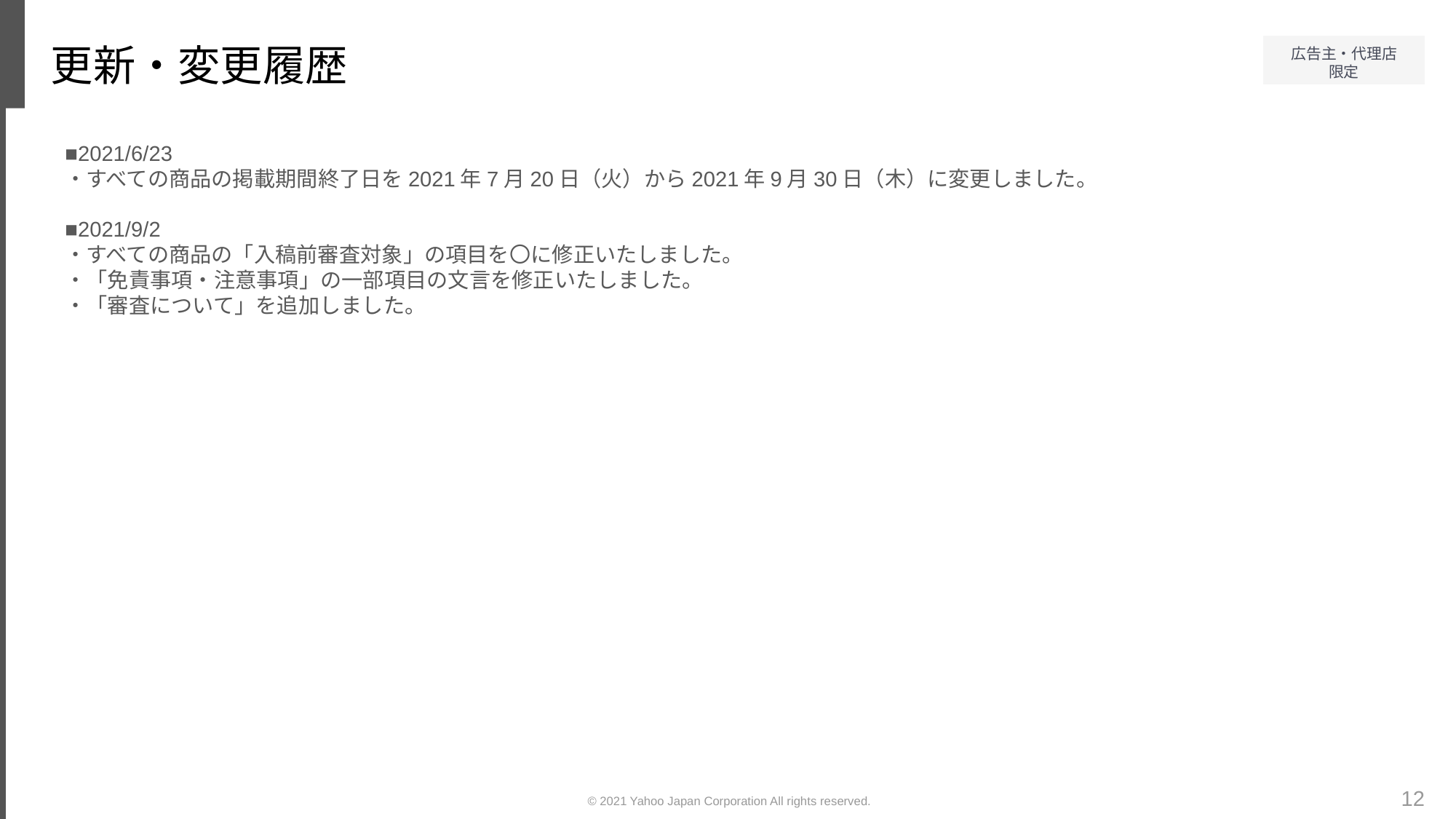

更新・変更履歴
■2021/6/23
・すべての商品の掲載期間終了日を2021年7月20日（火）から2021年9月30日（木）に変更しました。

■2021/9/2
・すべての商品の「入稿前審査対象」の項目を〇に修正いたしました。
・「免責事項・注意事項」の一部項目の文言を修正いたしました。
・「審査について」を追加しました。
12